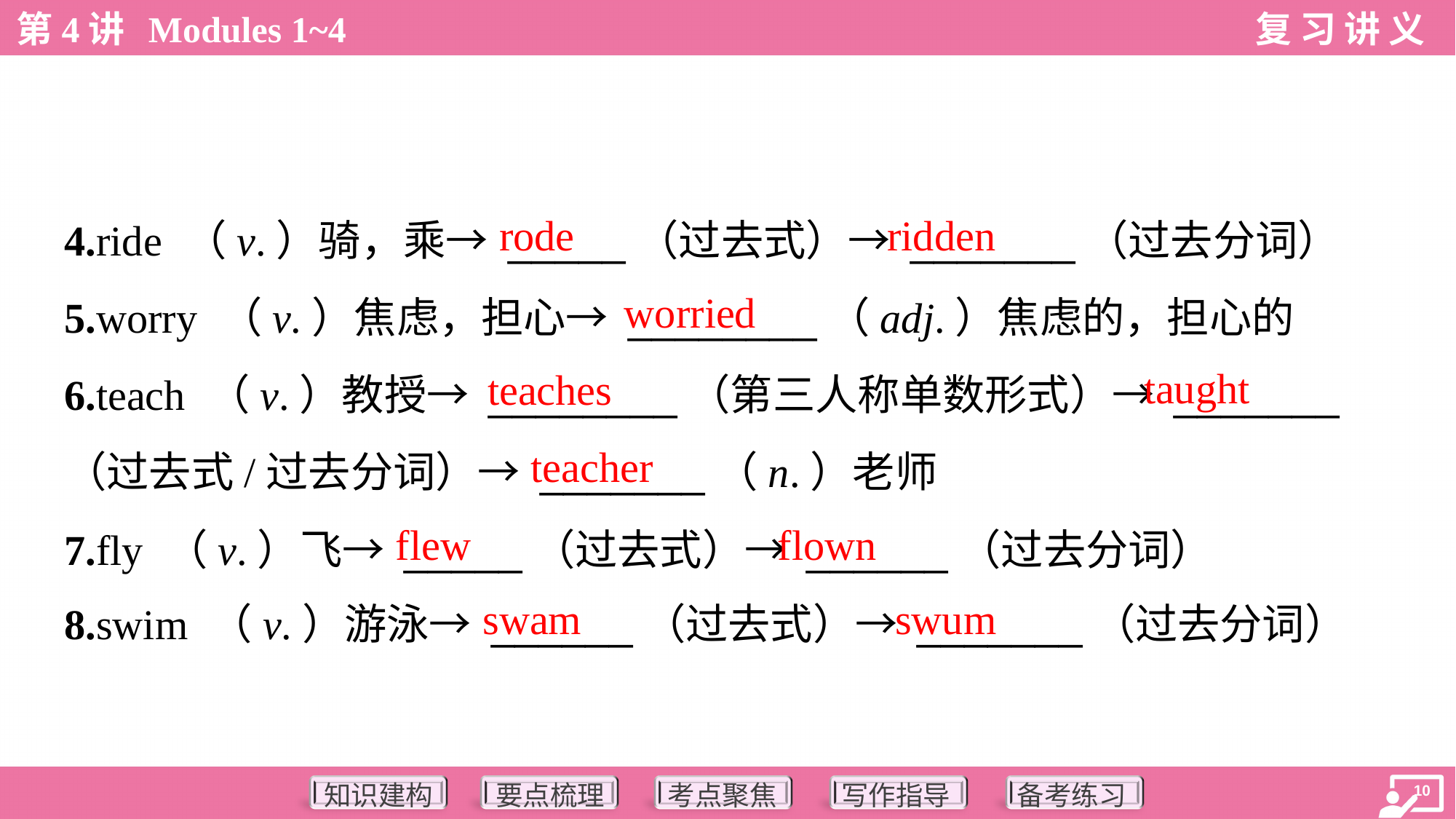

rode
ridden
4.ride （v.）骑，乘→ _____（过去式）→ _______（过去分词）
5.worry （v.）焦虑，担心→ ________（adj.）焦虑的，担心的
6.teach （v.）教授→ ________（第三人称单数形式）→ _______
（过去式/过去分词）→ _______（n.）老师
7.fly （v.）飞→ _____（过去式）→ ______（过去分词）
8.swim （v.）游泳→ ______（过去式）→ _______（过去分词）
worried
taught
teaches
teacher
flew
flown
swam
swum